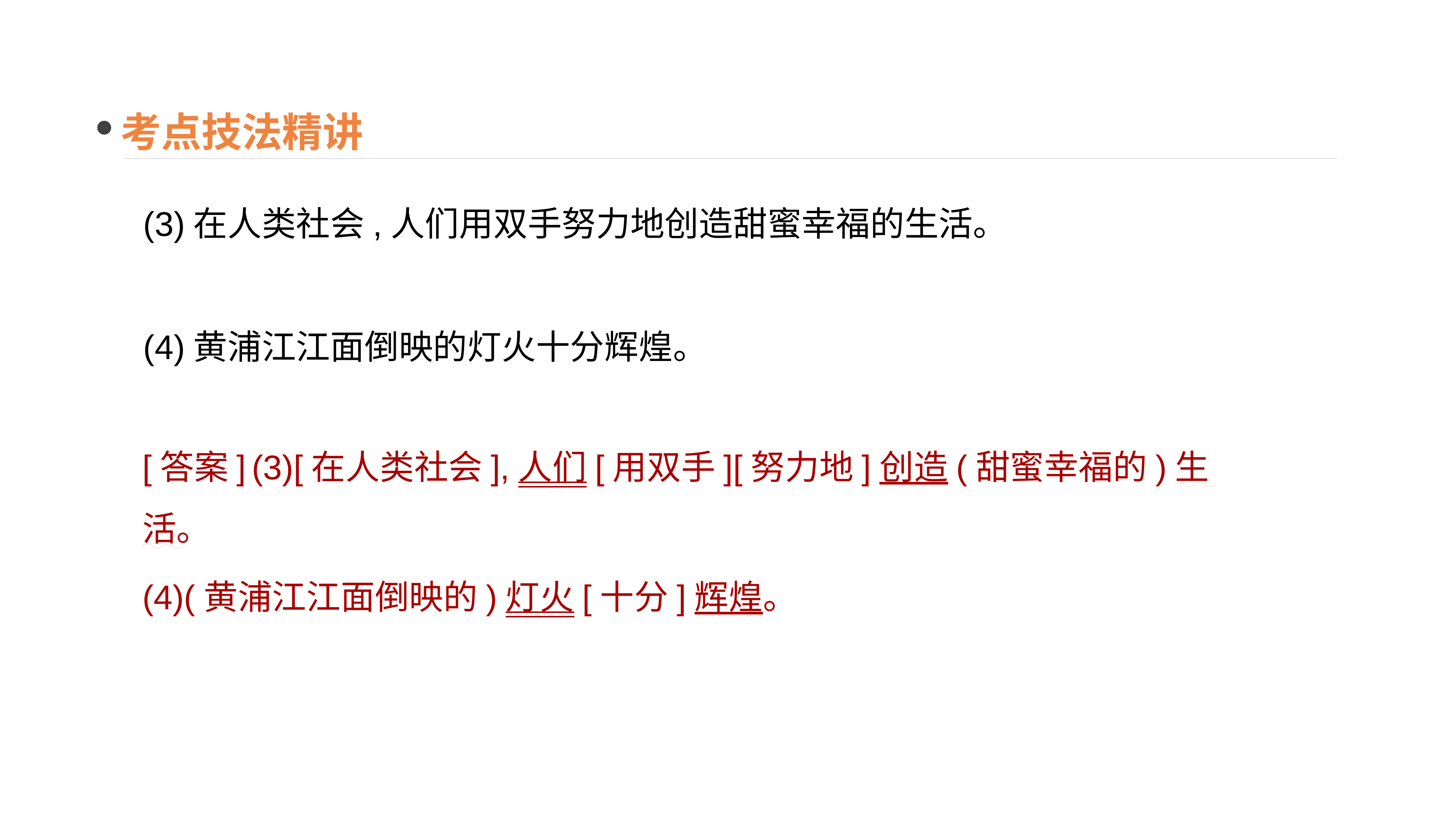

考点技法精讲

 (3)在人类社会,人们用双手努力地创造甜蜜幸福的生活。

 (4)黄浦江江面倒映的灯火十分辉煌。

[答案] (3)[在人类社会],人们[用双手][努力地]创造(甜蜜幸福的)生活。
(4)(黄浦江江面倒映的)灯火[十分]辉煌。